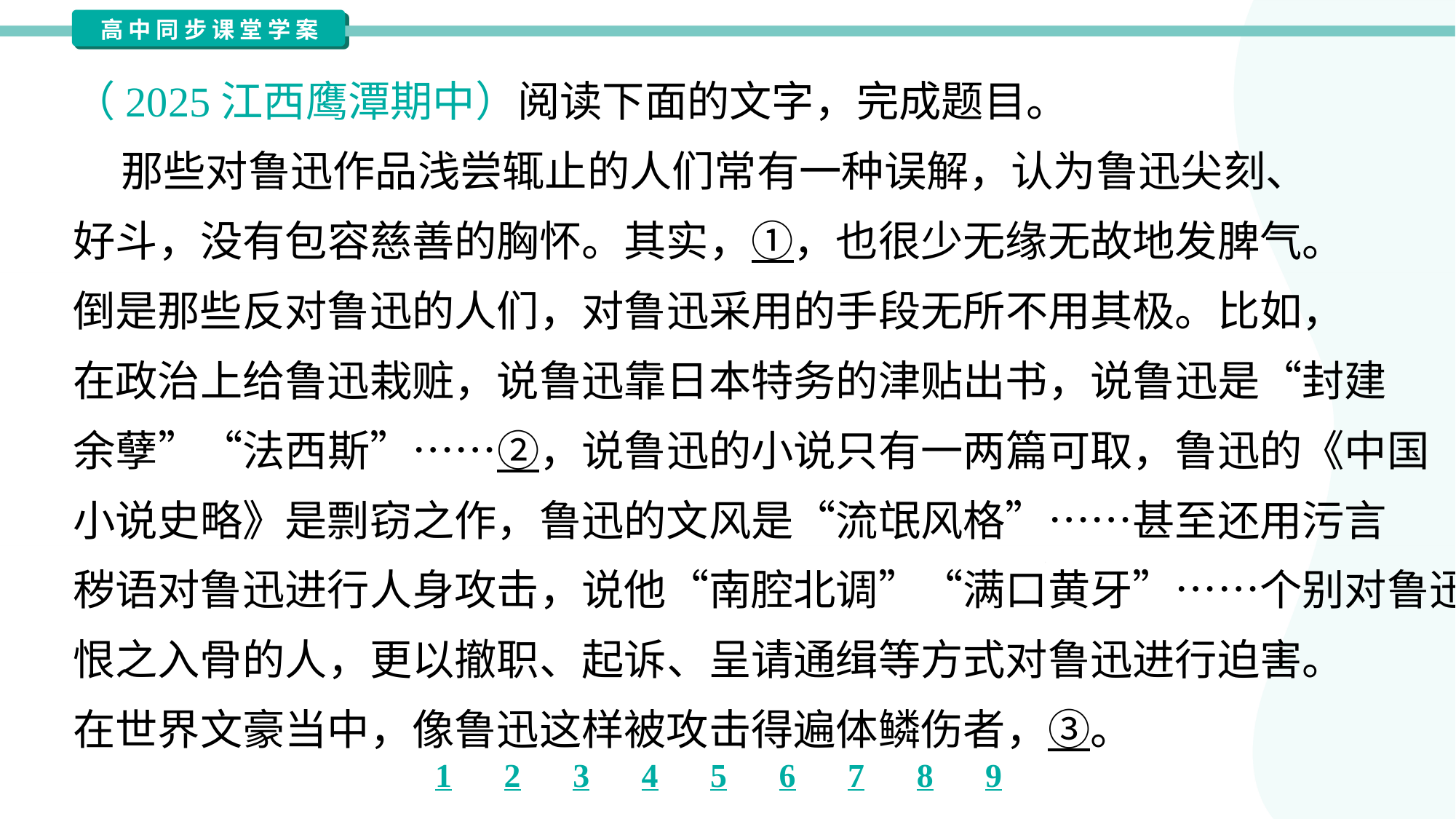

（2025江西鹰潭期中）阅读下面的文字，完成题目。
    那些对鲁迅作品浅尝辄止的人们常有一种误解，认为鲁迅尖刻、
好斗，没有包容慈善的胸怀。其实，①，也很少无缘无故地发脾气。
倒是那些反对鲁迅的人们，对鲁迅采用的手段无所不用其极。比如，
在政治上给鲁迅栽赃，说鲁迅靠日本特务的津贴出书，说鲁迅是“封建
余孽”“法西斯”……②，说鲁迅的小说只有一两篇可取，鲁迅的《中国
小说史略》是剽窃之作，鲁迅的文风是“流氓风格”……甚至还用污言
秽语对鲁迅进行人身攻击，说他“南腔北调”“满口黄牙”……个别对鲁迅
恨之入骨的人，更以撤职、起诉、呈请通缉等方式对鲁迅进行迫害。
在世界文豪当中，像鲁迅这样被攻击得遍体鳞伤者，③。